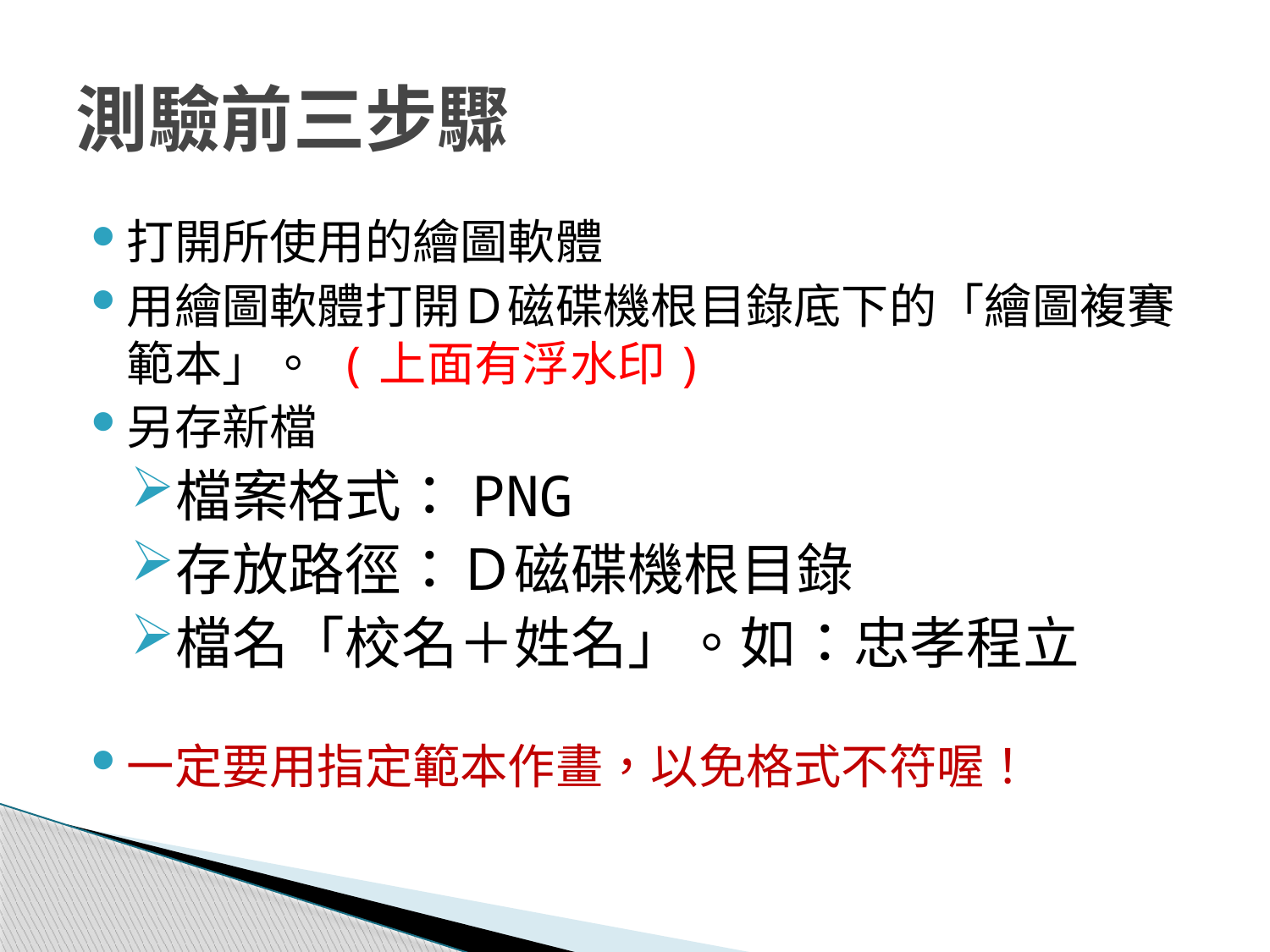

# 測驗前三步驟
打開所使用的繪圖軟體
用繪圖軟體打開Ｄ磁碟機根目錄底下的「繪圖複賽範本」。 (上面有浮水印)
另存新檔
檔案格式：PNG
存放路徑：Ｄ磁碟機根目錄
檔名「校名＋姓名」。如：忠孝程立

一定要用指定範本作畫，以免格式不符喔！